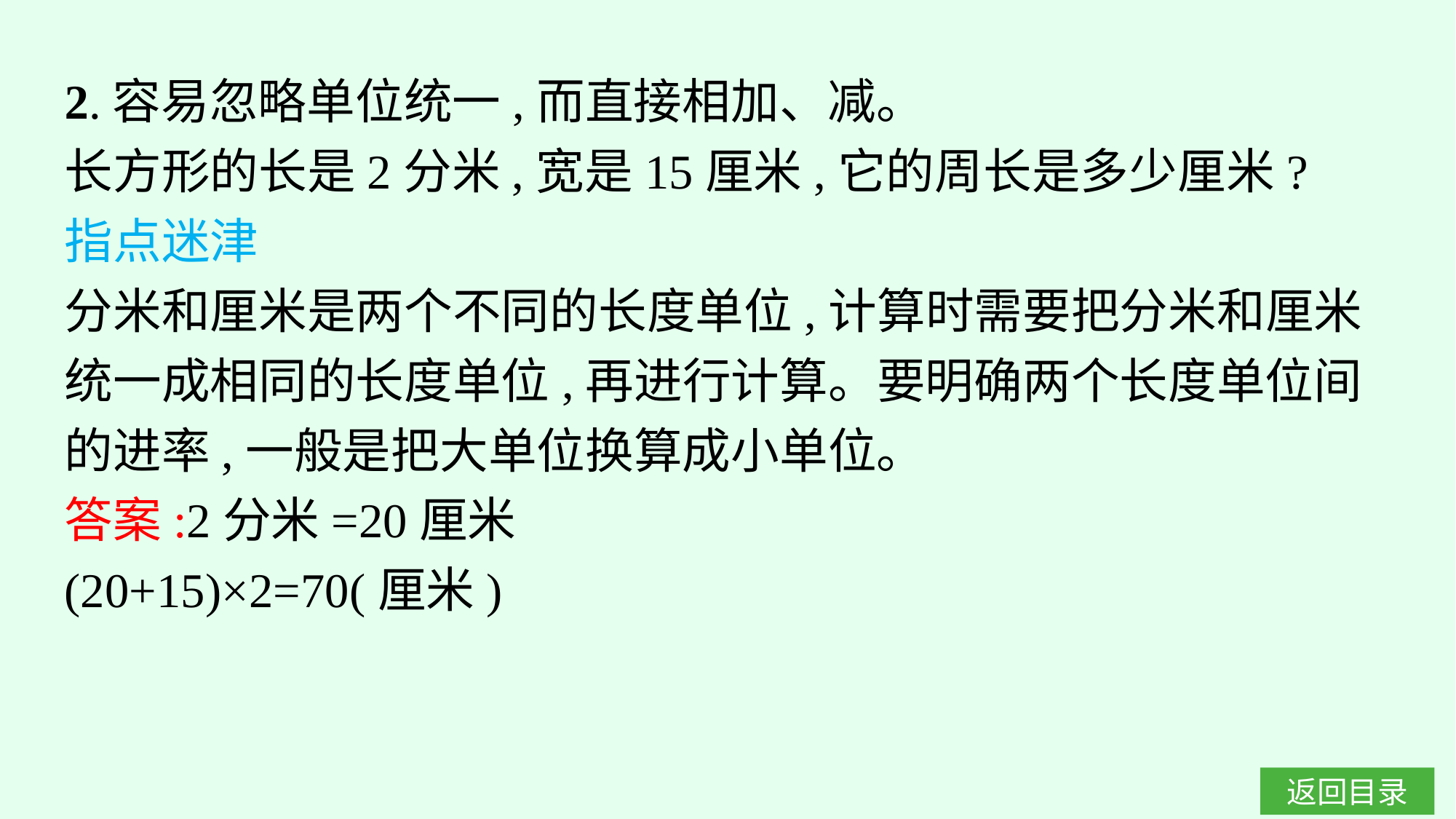

2.容易忽略单位统一,而直接相加、减。
长方形的长是2分米,宽是15厘米,它的周长是多少厘米?
指点迷津
分米和厘米是两个不同的长度单位,计算时需要把分米和厘米统一成相同的长度单位,再进行计算。要明确两个长度单位间的进率,一般是把大单位换算成小单位。
答案:2分米=20厘米
(20+15)×2=70(厘米)